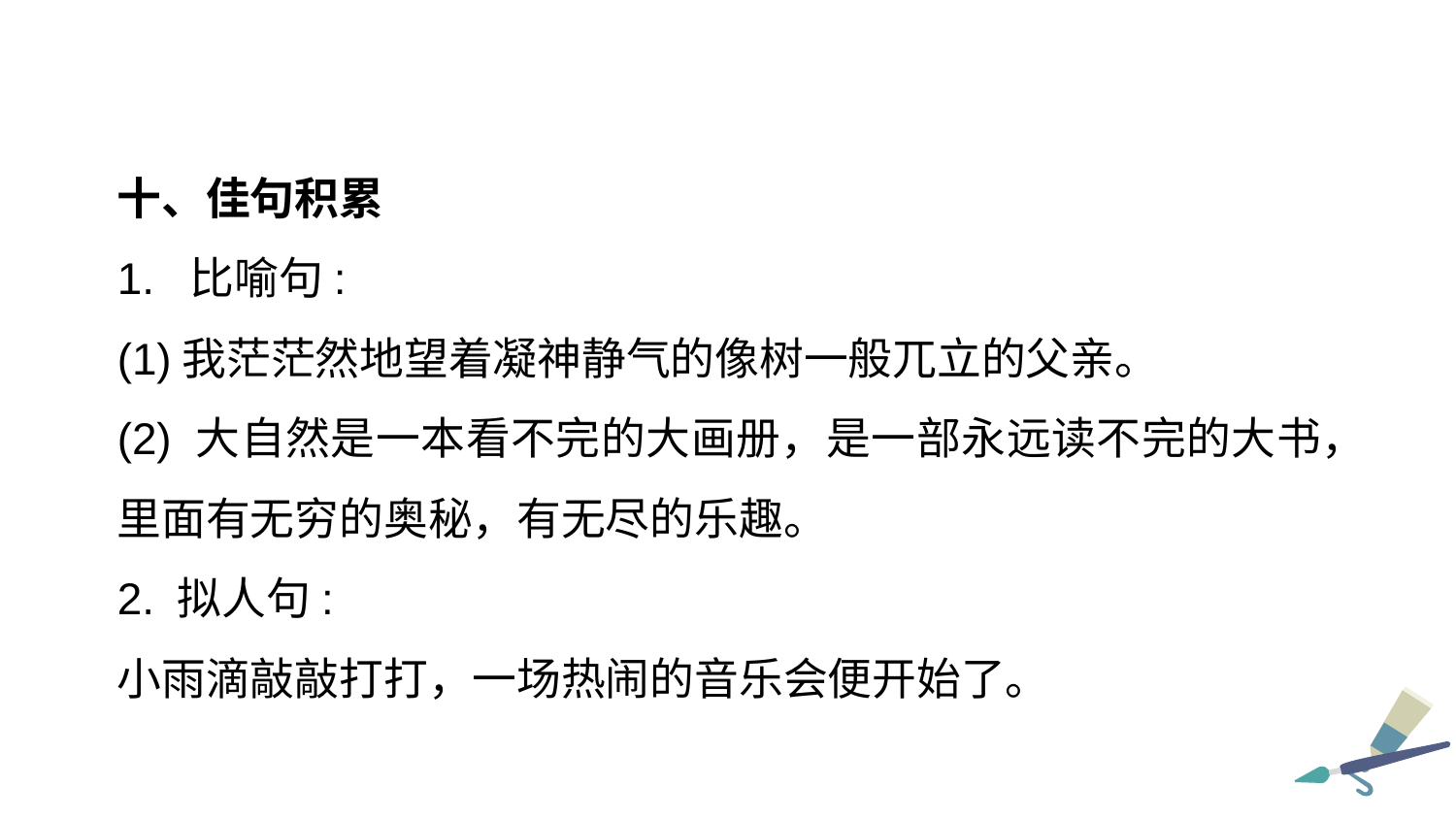

十、佳句积累
比喻句:
(1)我茫茫然地望着凝神静气的像树一般兀立的父亲。
(2) 大自然是一本看不完的大画册，是一部永远读不完的大书，里面有无穷的奥秘，有无尽的乐趣。
2. 拟人句:
小雨滴敲敲打打，一场热闹的音乐会便开始了。